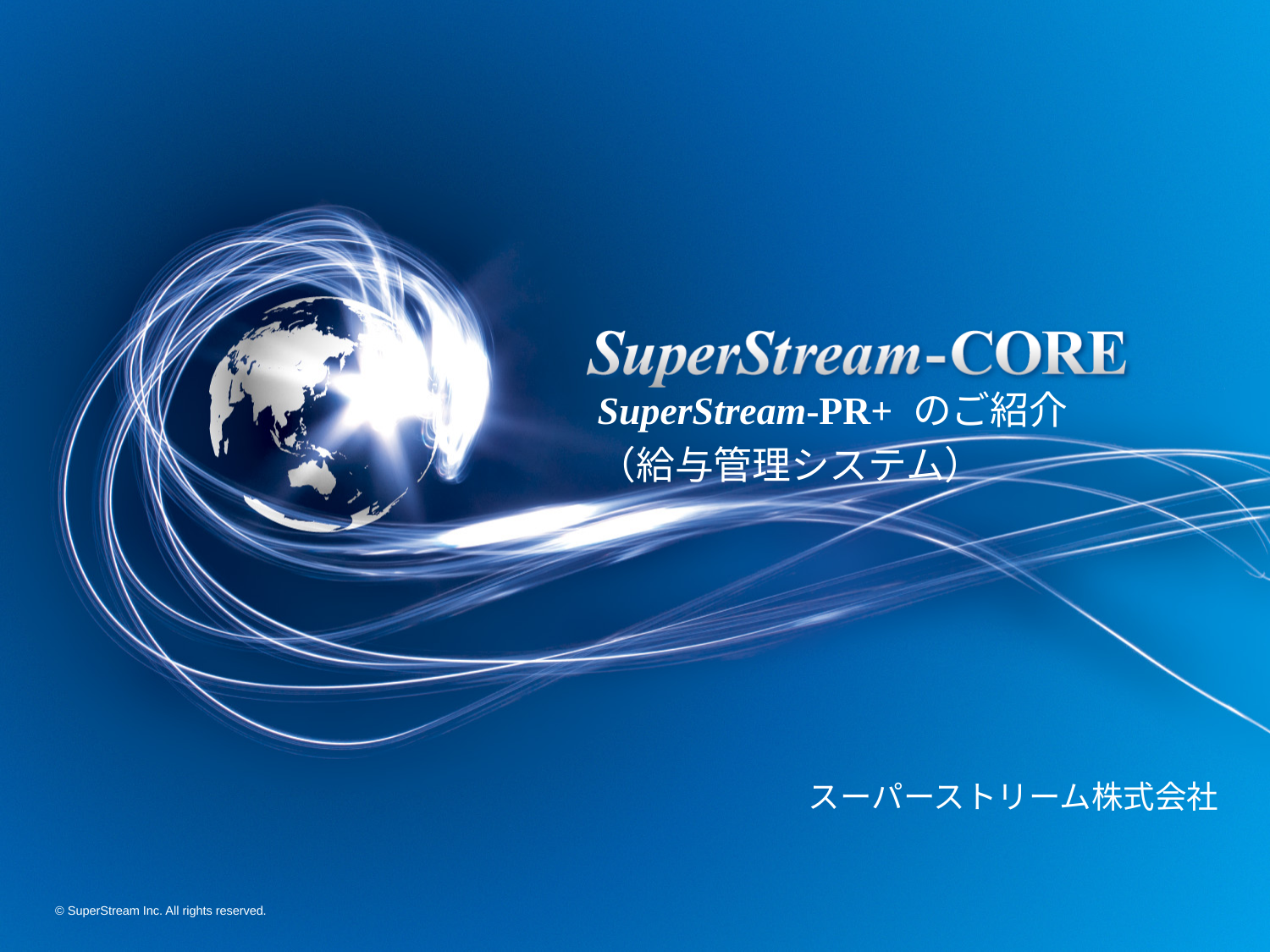

SuperStream-PR+ のご紹介
（給与管理システム）
スーパーストリーム株式会社
© SuperStream Inc. All rights reserved.